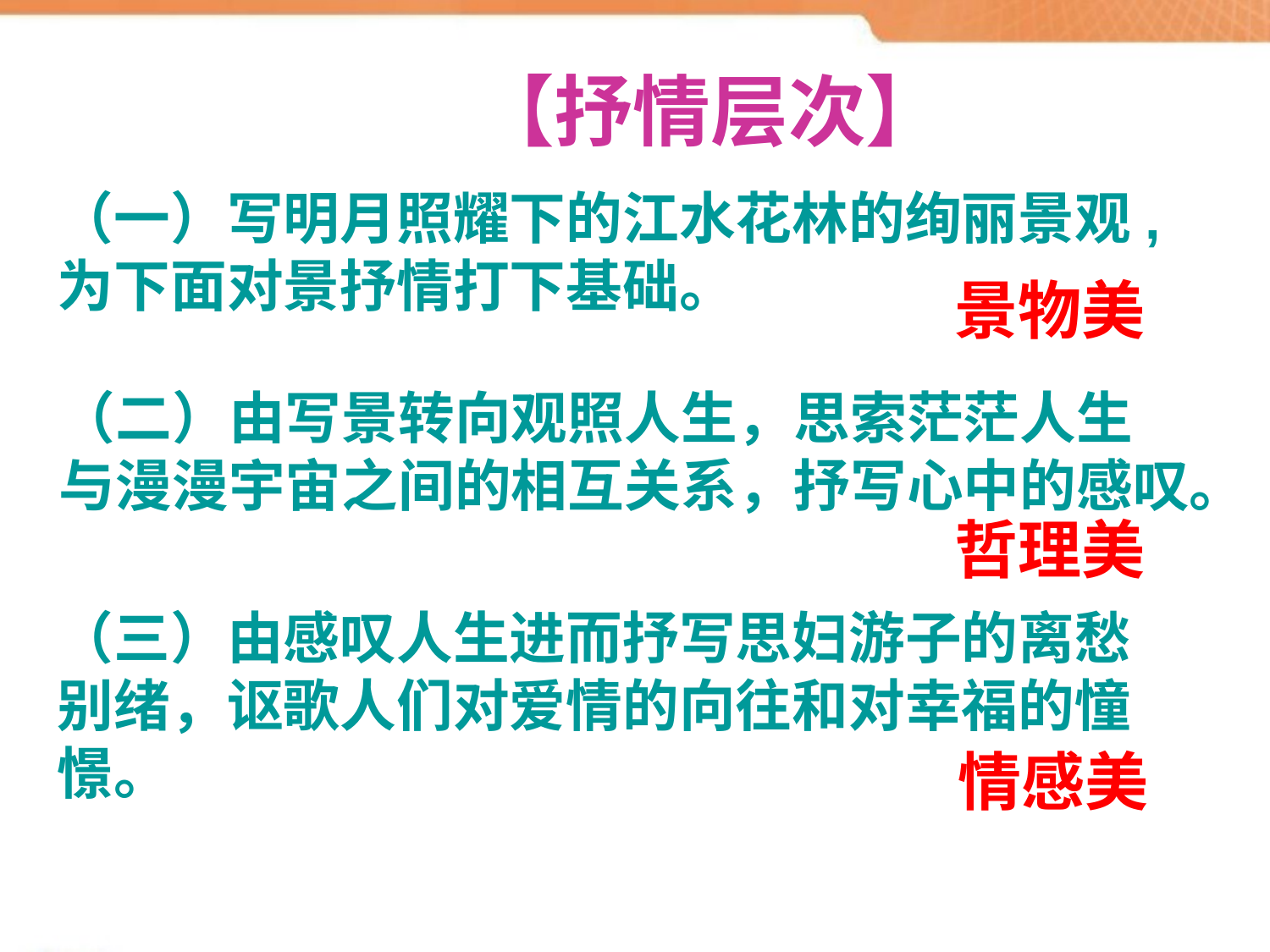

【抒情层次】
（一）写明月照耀下的江水花林的绚丽景观,为下面对景抒情打下基础。
景物美
（二）由写景转向观照人生，思索茫茫人生
与漫漫宇宙之间的相互关系，抒写心中的感叹。
哲理美
（三）由感叹人生进而抒写思妇游子的离愁
别绪，讴歌人们对爱情的向往和对幸福的憧
憬。
情感美